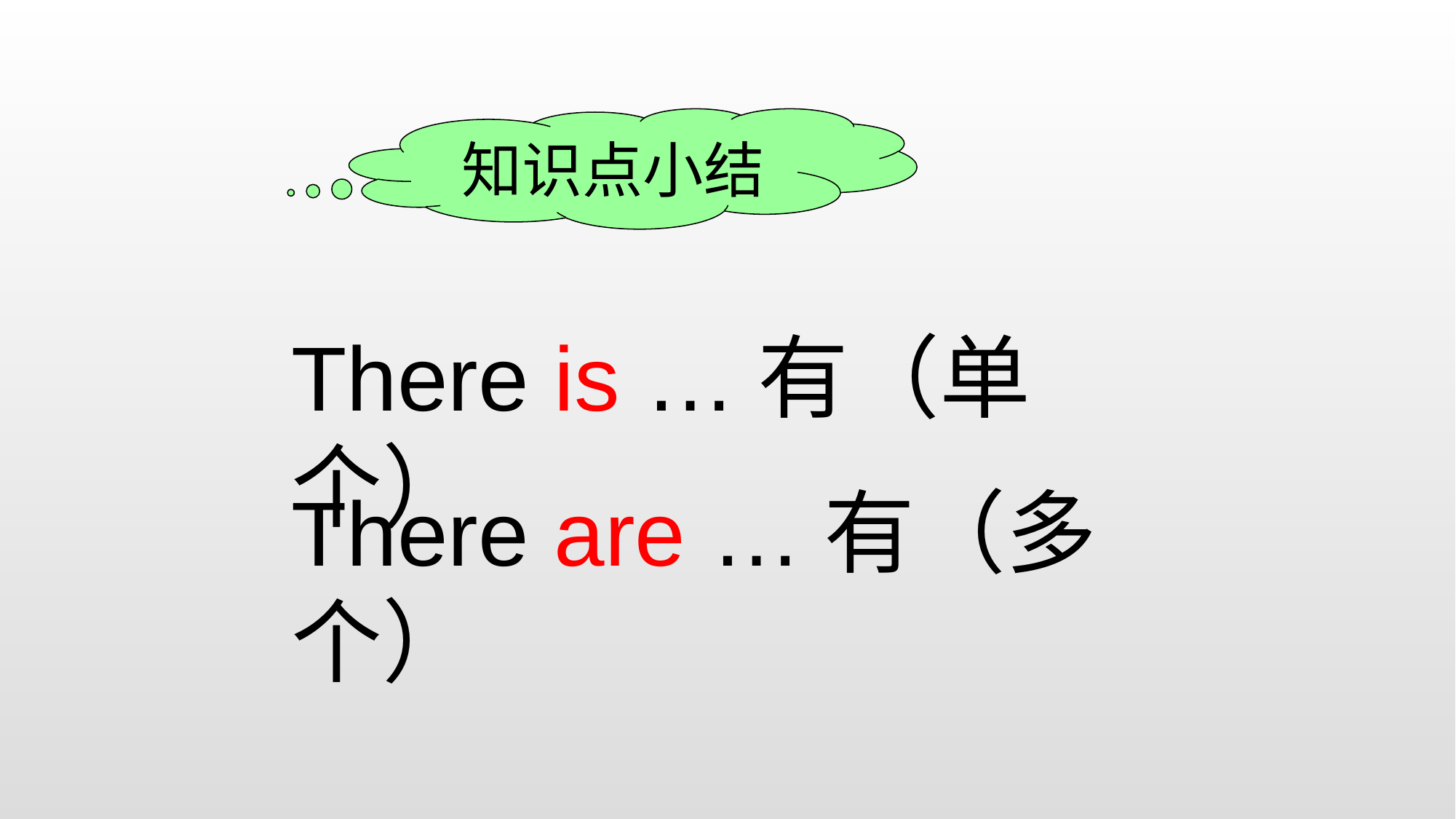

知识点小结
There is …有（单个）
There are …有（多个）